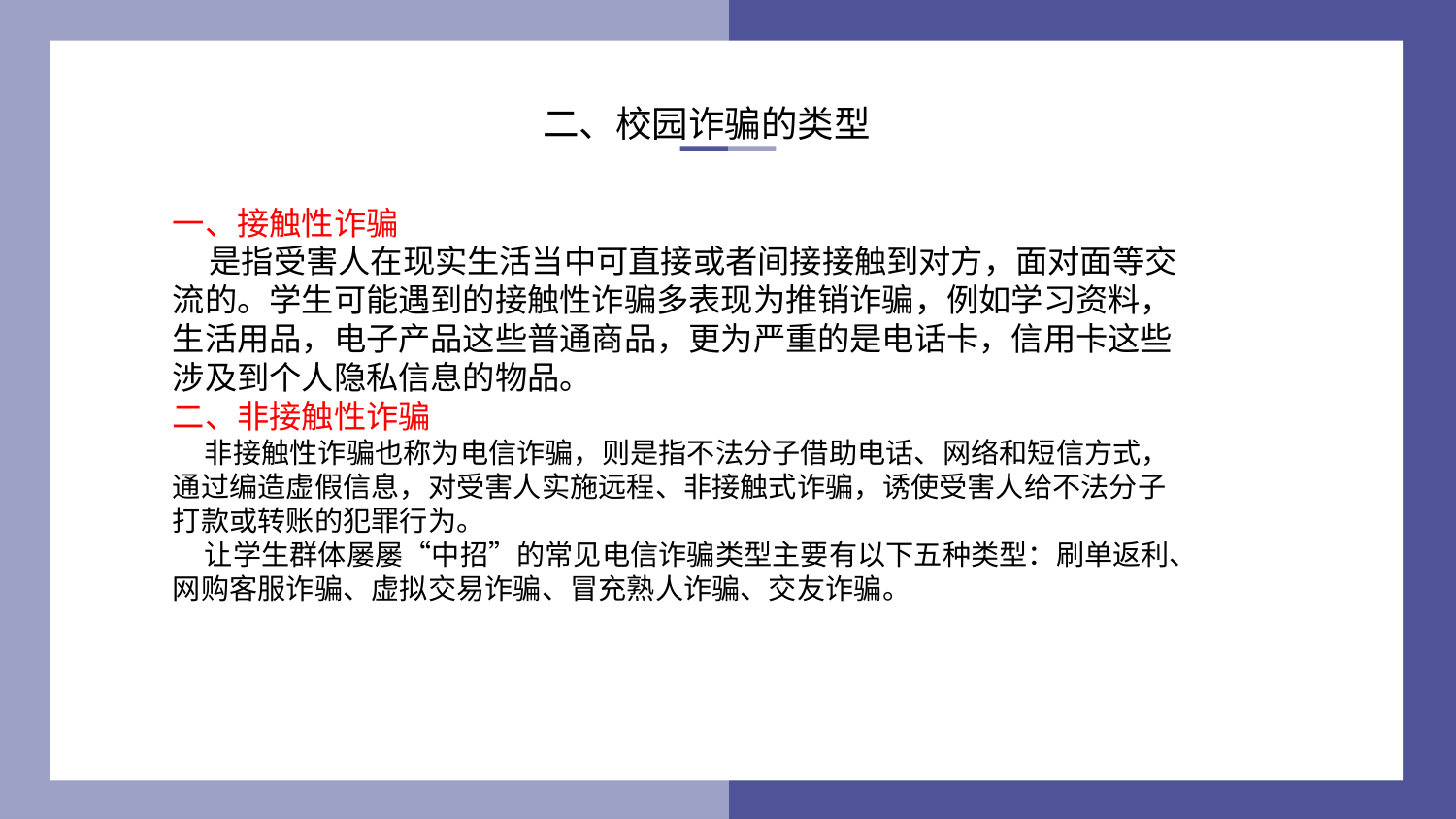

二、校园诈骗的类型

一、接触性诈骗
    是指受害人在现实生活当中可直接或者间接接触到对方，面对面等交流的。学生可能遇到的接触性诈骗多表现为推销诈骗，例如学习资料，生活用品，电子产品这些普通商品，更为严重的是电话卡，信用卡这些涉及到个人隐私信息的物品。
二、非接触性诈骗
    非接触性诈骗也称为电信诈骗，则是指不法分子借助电话、网络和短信方式，通过编造虚假信息，对受害人实施远程、非接触式诈骗，诱使受害人给不法分子打款或转账的犯罪行为。
    让学生群体屡屡“中招”的常见电信诈骗类型主要有以下五种类型：刷单返利、网购客服诈骗、虚拟交易诈骗、冒充熟人诈骗、交友诈骗。